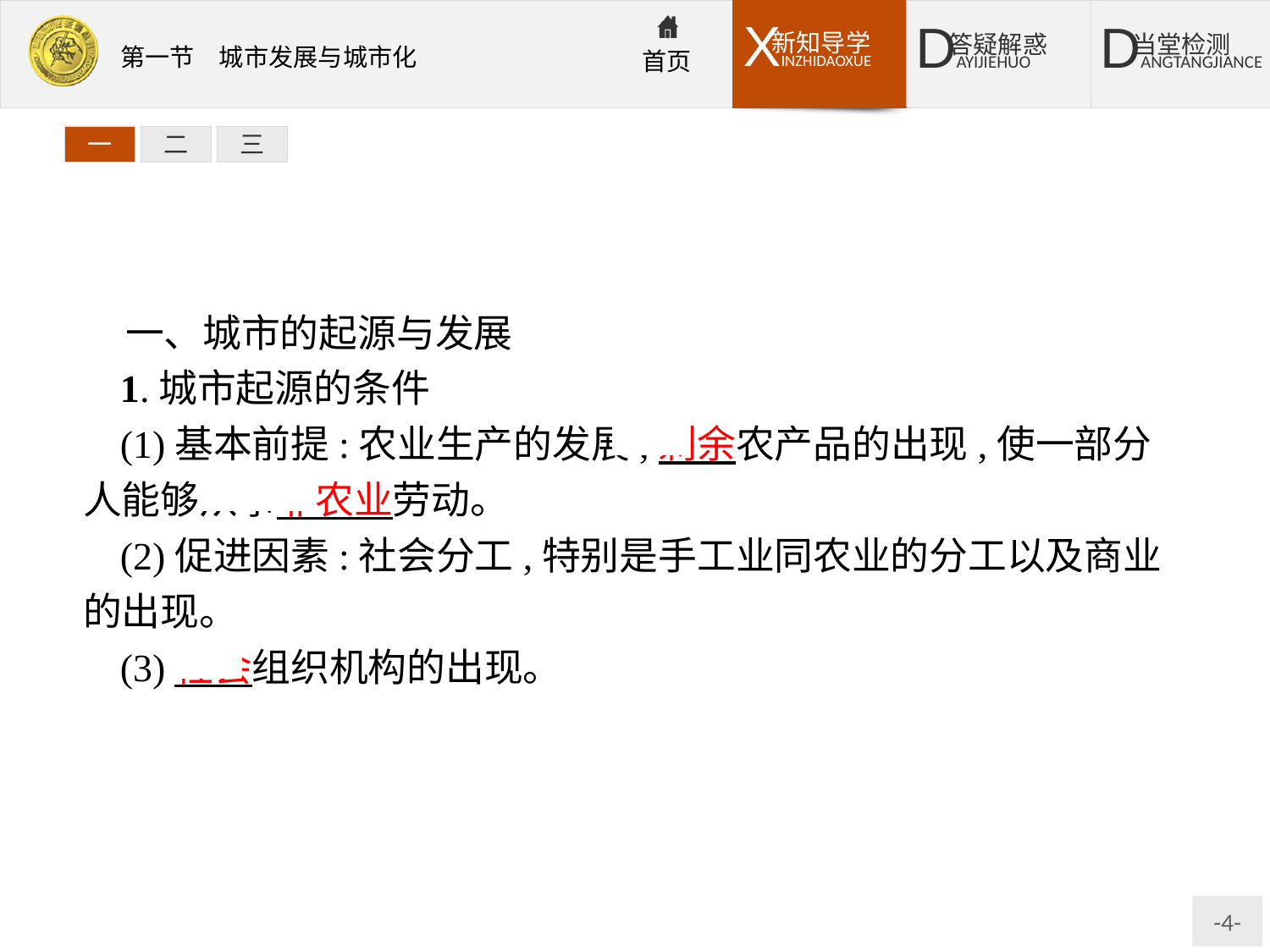

一
二
三
一、城市的起源与发展
1.城市起源的条件
(1)基本前提:农业生产的发展,剩余农产品的出现,使一部分人能够从事非农业劳动。
(2)促进因素:社会分工,特别是手工业同农业的分工以及商业的出现。
(3)社会组织机构的出现。